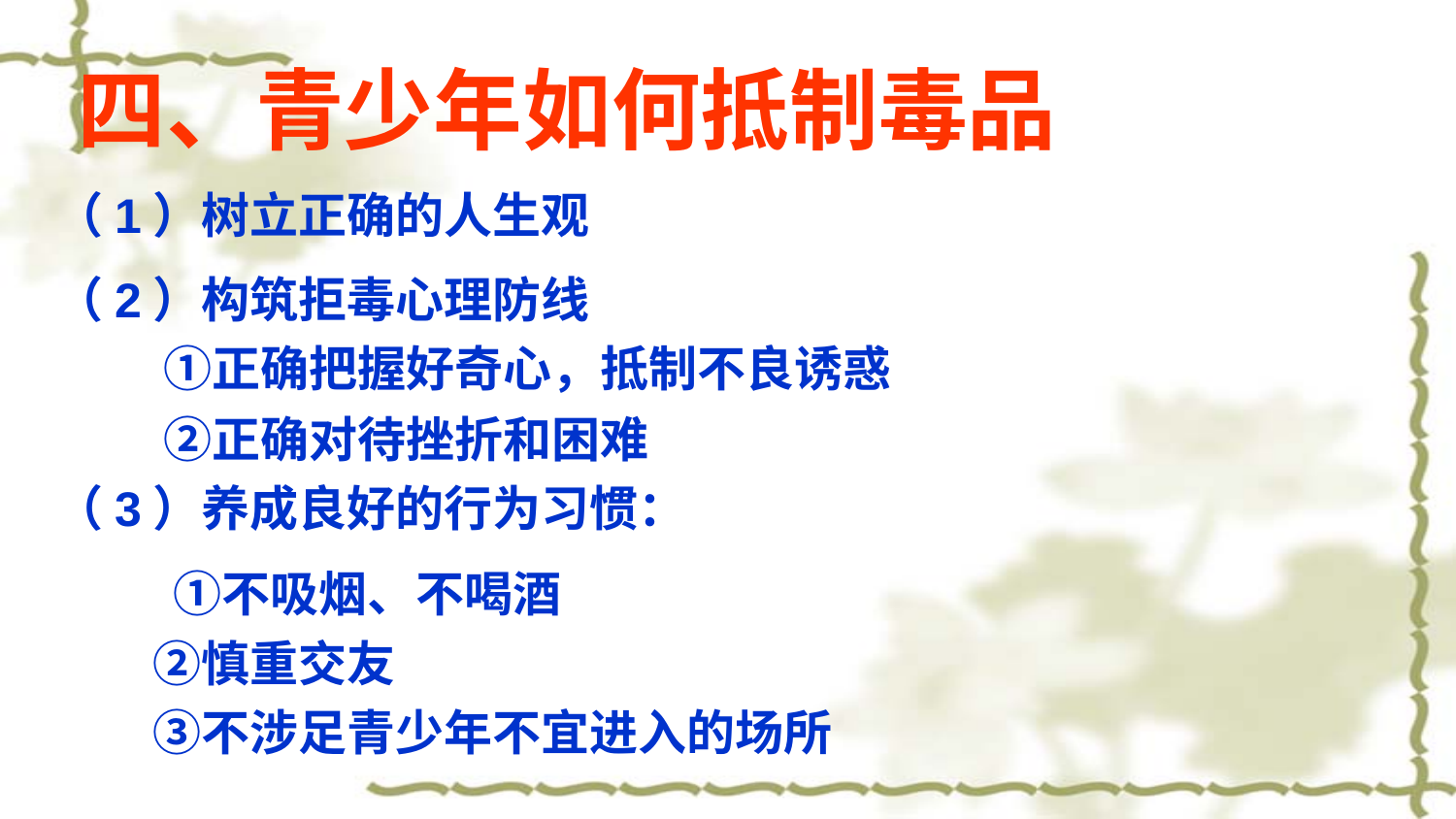

四、青少年如何抵制毒品
（1）树立正确的人生观
（2）构筑拒毒心理防线
          ①正确把握好奇心，抵制不良诱惑
          ②正确对待挫折和困难
（3）养成良好的行为习惯：
　　  ①不吸烟、不喝酒
         ②慎重交友
         ③不涉足青少年不宜进入的场所